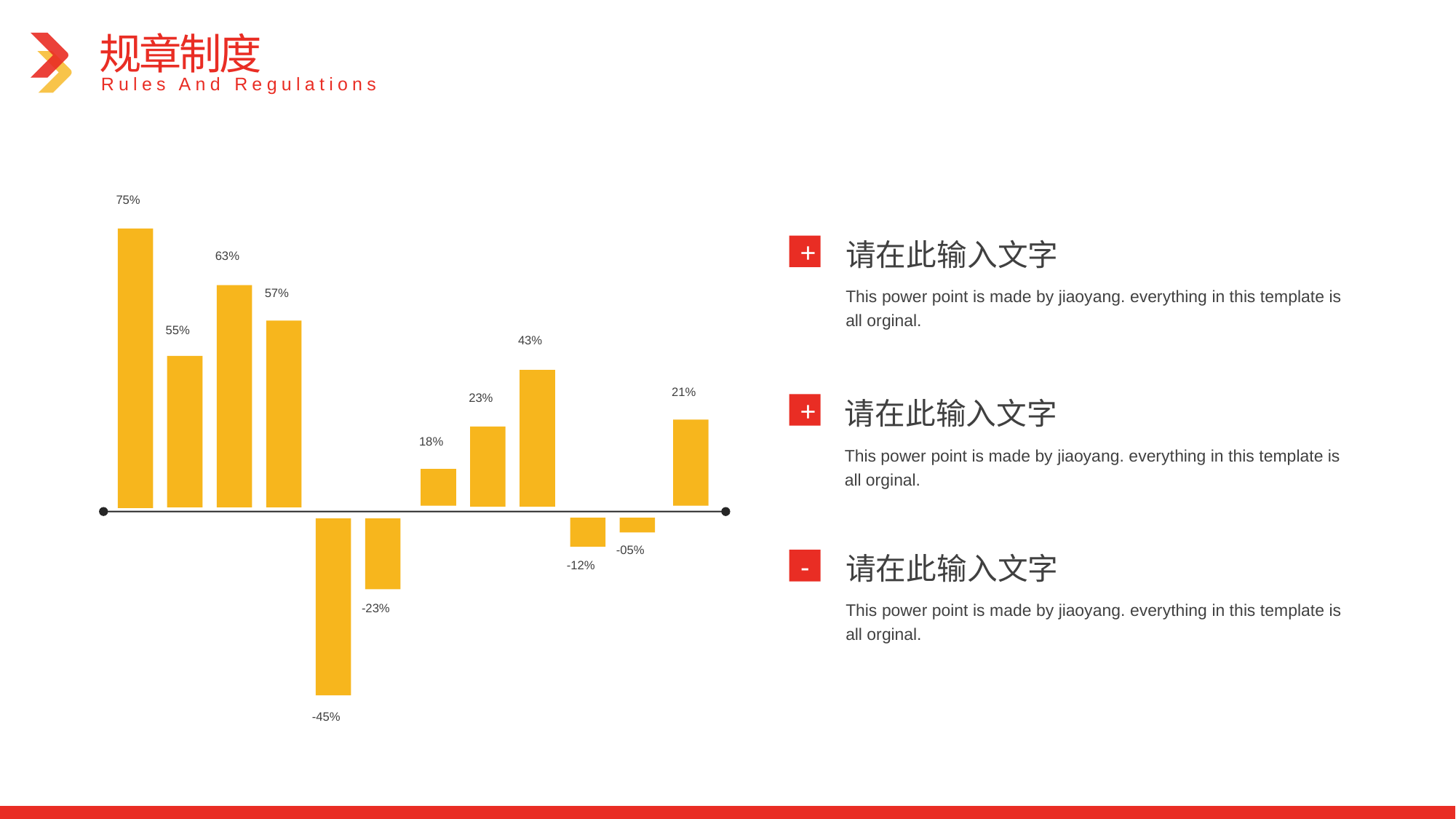

规章制度

Rules And Regulations
75%

+
63%
57%
55%
43%
21%
23%
+
18%

-05%
-
-12%
-23%
-45%
请在此输入文字
This power point is made by jiaoyang. everything in this template is all orginal.
请在此输入文字
This power point is made by jiaoyang. everything in this template is all orginal.
请在此输入文字
This power point is made by jiaoyang. everything in this template is all orginal.
PPT下载 http://www.1ppt.com/xiazai/